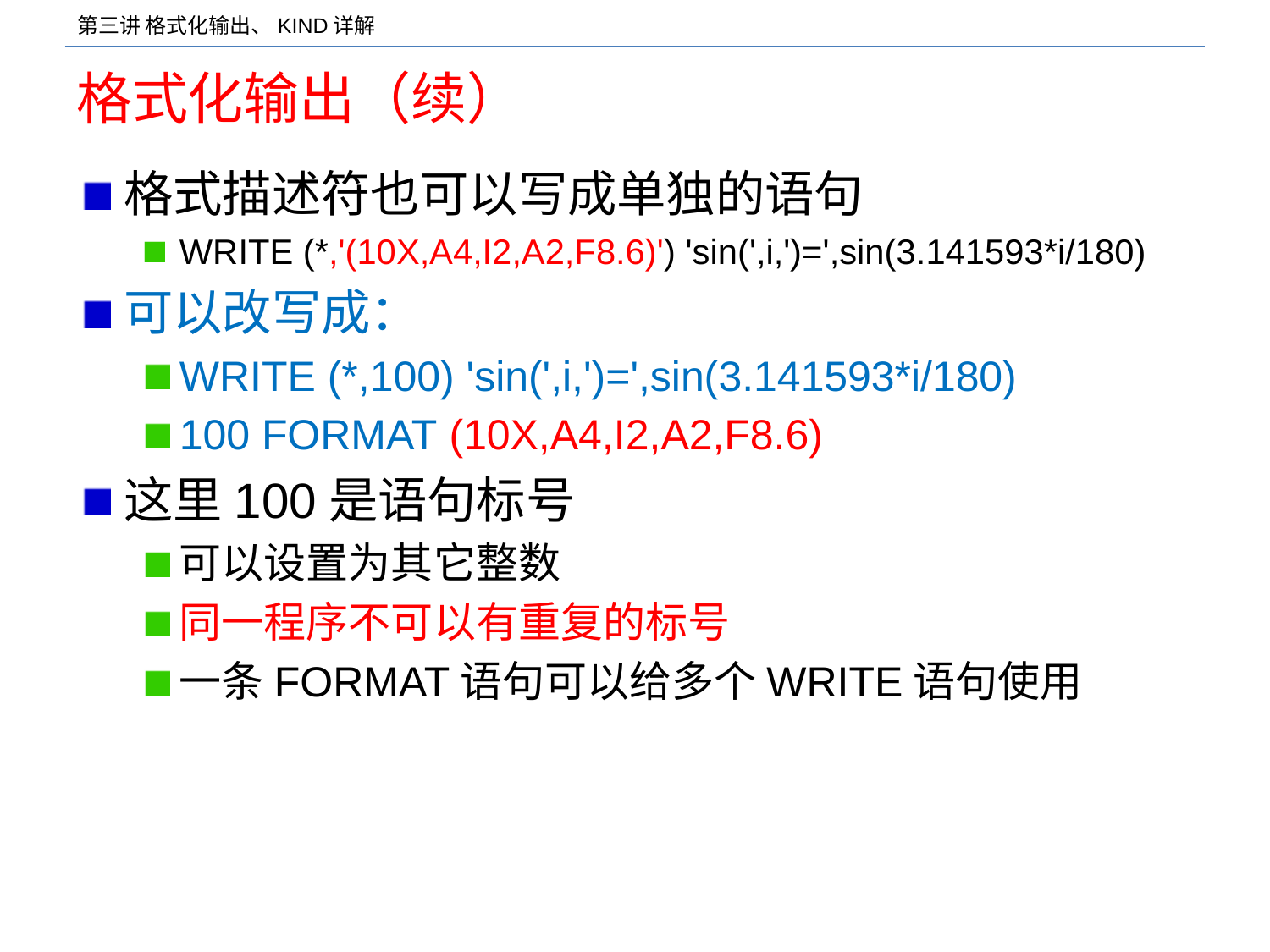

# 格式化输出（续）
格式描述符也可以写成单独的语句
WRITE (*,'(10X,A4,I2,A2,F8.6)') 'sin(',i,')=',sin(3.141593*i/180)
可以改写成：
WRITE (*,100) 'sin(',i,')=',sin(3.141593*i/180)
100 FORMAT (10X,A4,I2,A2,F8.6)
这里100是语句标号
可以设置为其它整数
同一程序不可以有重复的标号
一条FORMAT语句可以给多个WRITE语句使用